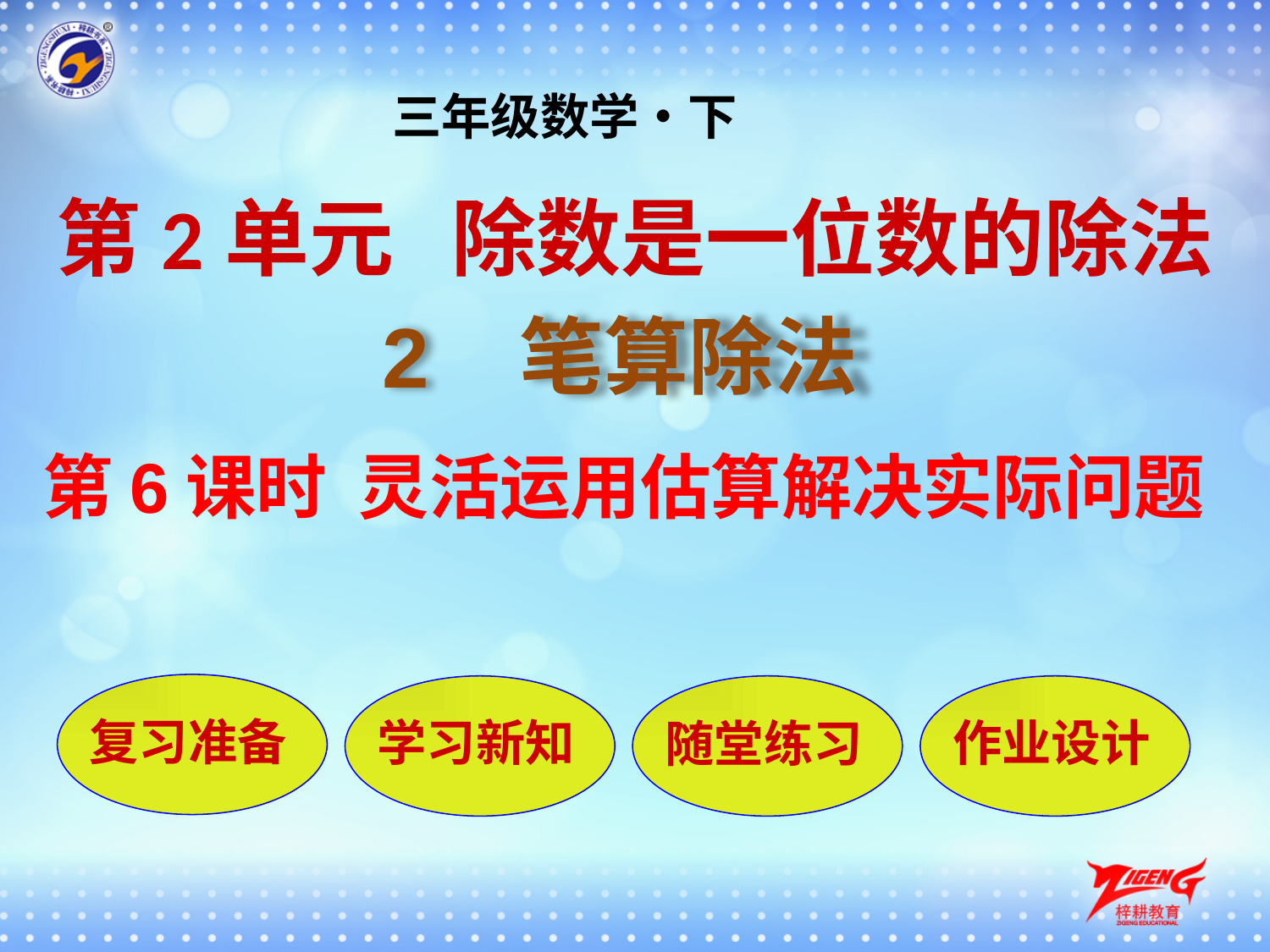

三年级数学•下
第2单元   除数是一位数的除法
2   笔算除法
第6课时  灵活运用估算解决实际问题

复习准备

学习新知

随堂练习

作业设计